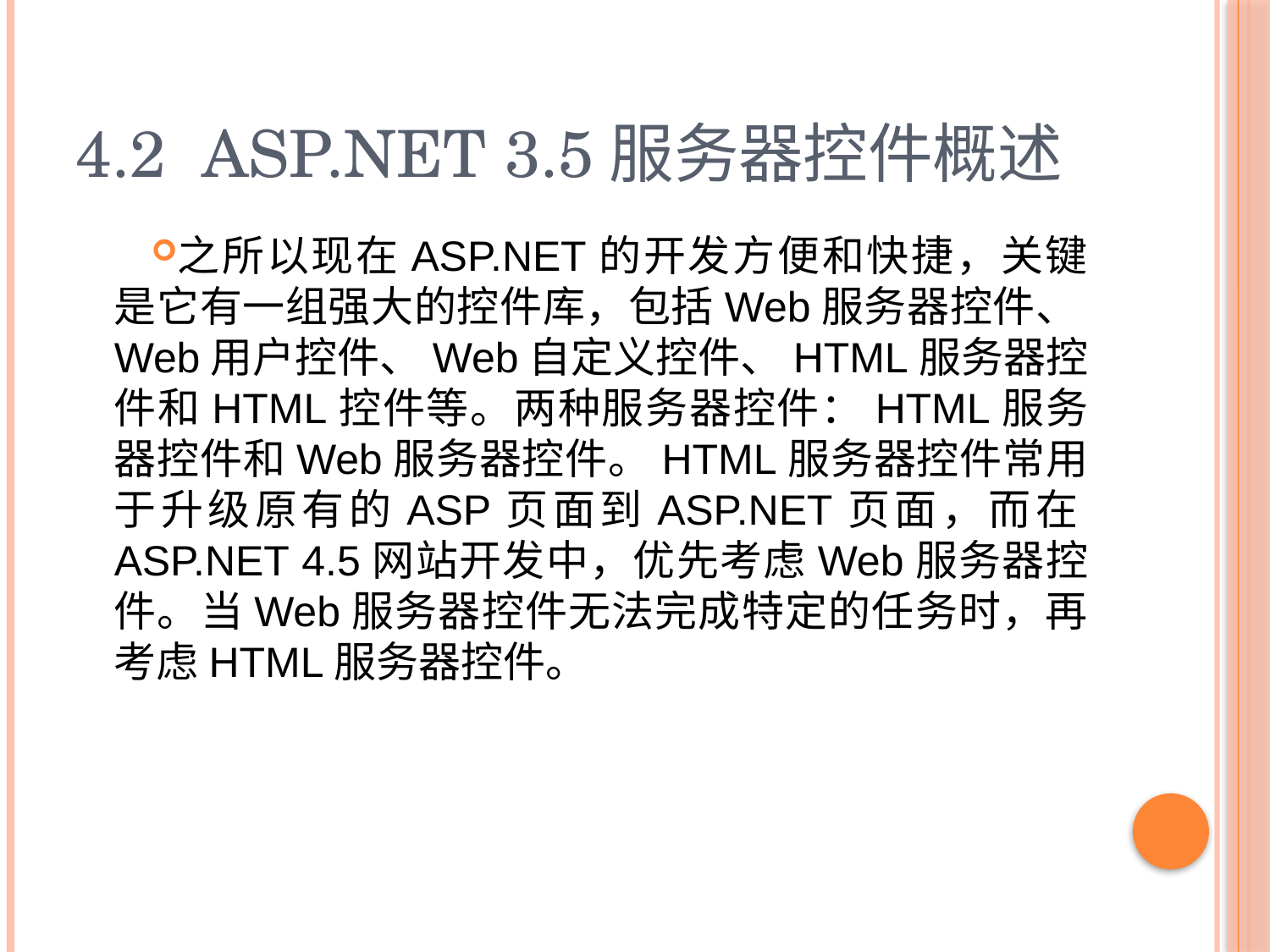

# 4.2  ASP.NET 3.5服务器控件概述
之所以现在ASP.NET的开发方便和快捷，关键是它有一组强大的控件库，包括Web服务器控件、Web用户控件、Web自定义控件、HTML服务器控件和HTML控件等。两种服务器控件：HTML服务器控件和Web服务器控件。HTML服务器控件常用于升级原有的ASP页面到ASP.NET页面，而在ASP.NET 4.5网站开发中，优先考虑Web服务器控件。当Web服务器控件无法完成特定的任务时，再考虑HTML服务器控件。
9